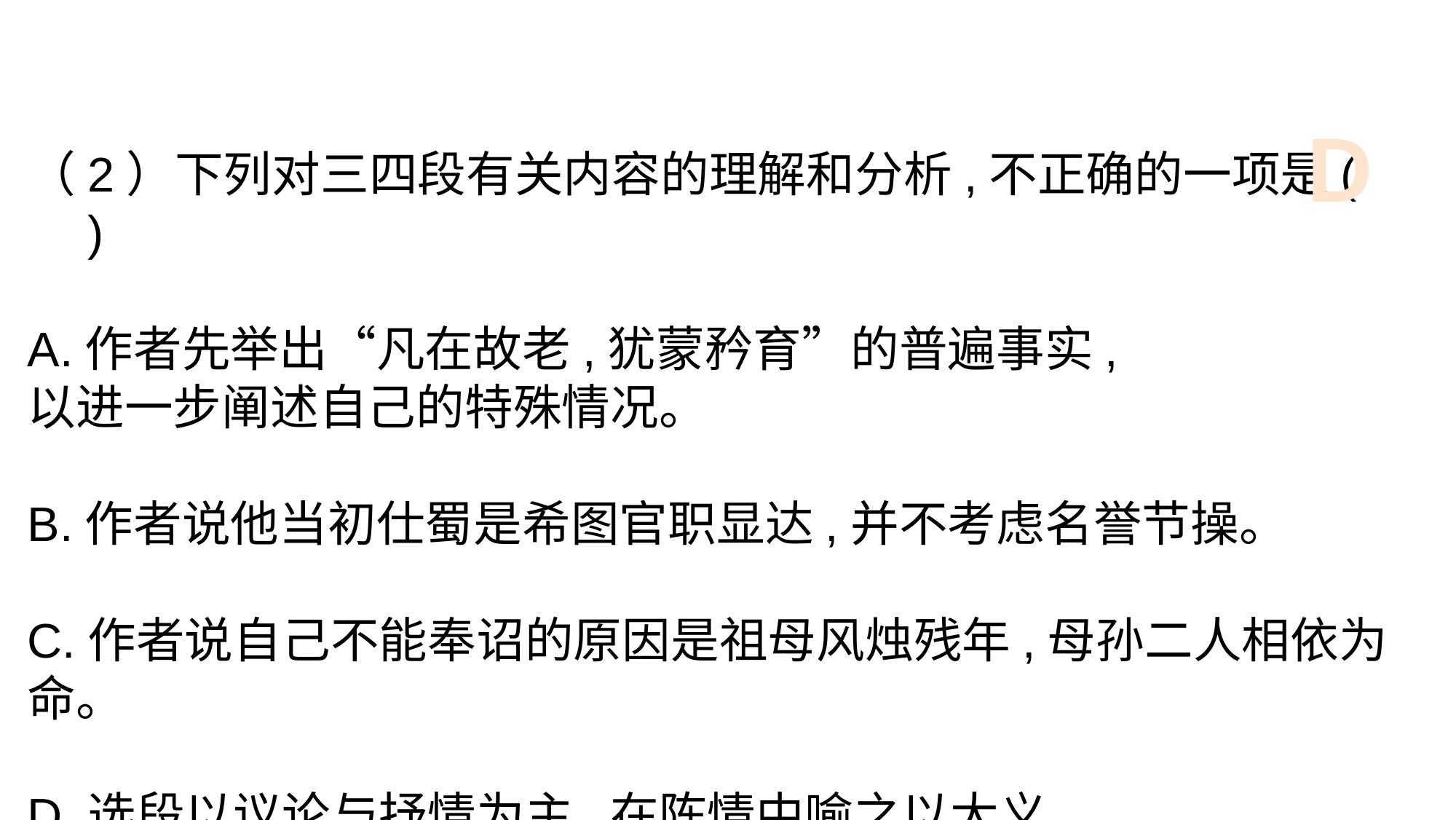

D
（2）下列对三四段有关内容的理解和分析,不正确的一项是(　　)

A.作者先举出“凡在故老,犹蒙矜育”的普遍事实,
以进一步阐述自己的特殊情况。

B.作者说他当初仕蜀是希图官职显达,并不考虑名誉节操。

C.作者说自己不能奉诏的原因是祖母风烛残年,母孙二人相依为命。

D.选段以议论与抒情为主,在陈情中喻之以大义。
作者运用了比喻、夸张等修辞手法,令人读来叹息不已。